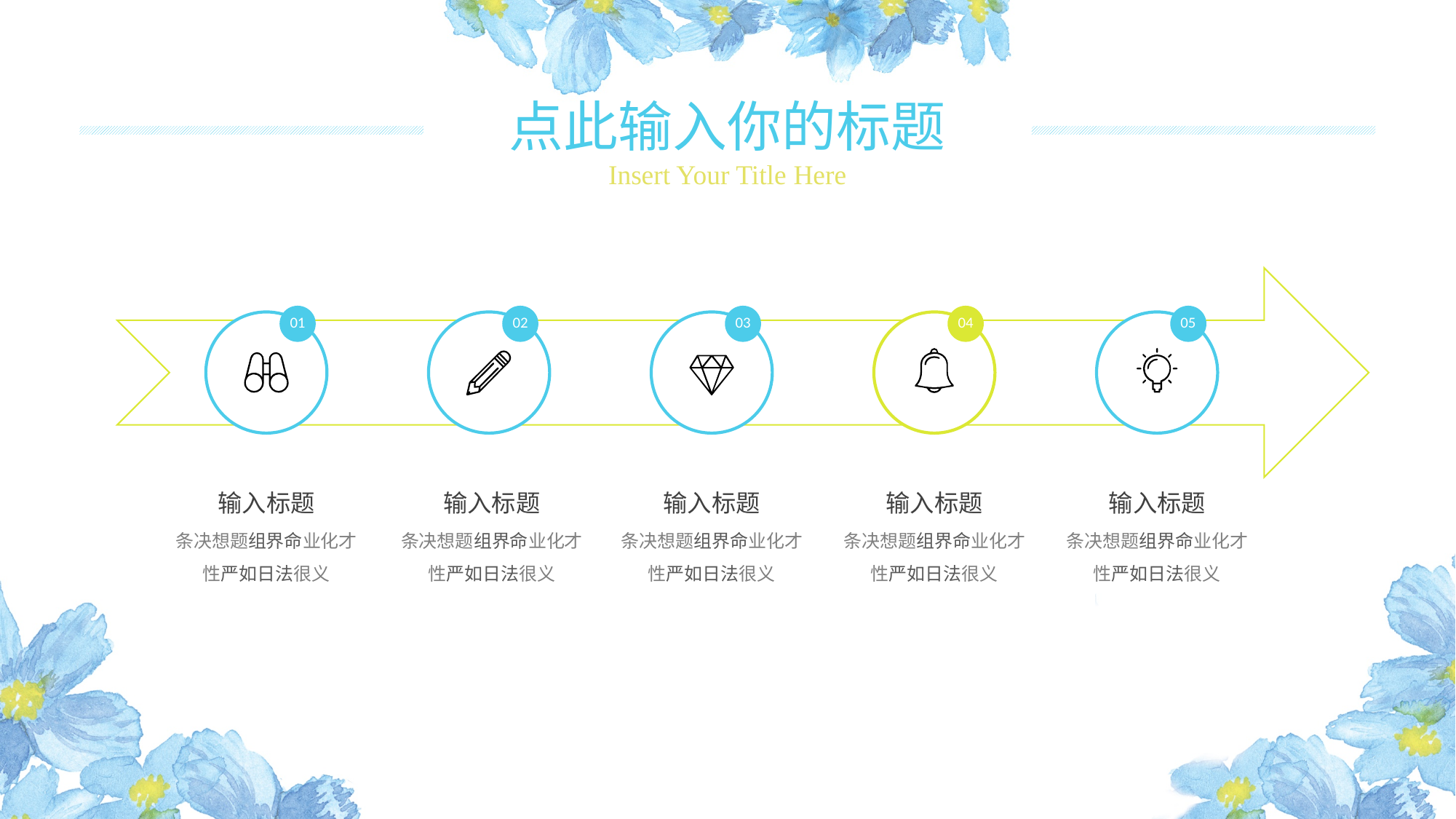

点此输入你的标题
Insert Your Title Here

01

02

03

04

05

输入标题
条决想题组界命业化才性严如日法很义
输入标题
条决想题组界命业化才性严如日法很义
输入标题
条决想题组界命业化才性严如日法很义
输入标题
条决想题组界命业化才性严如日法很义
输入标题
条决想题组界命业化才性严如日法很义